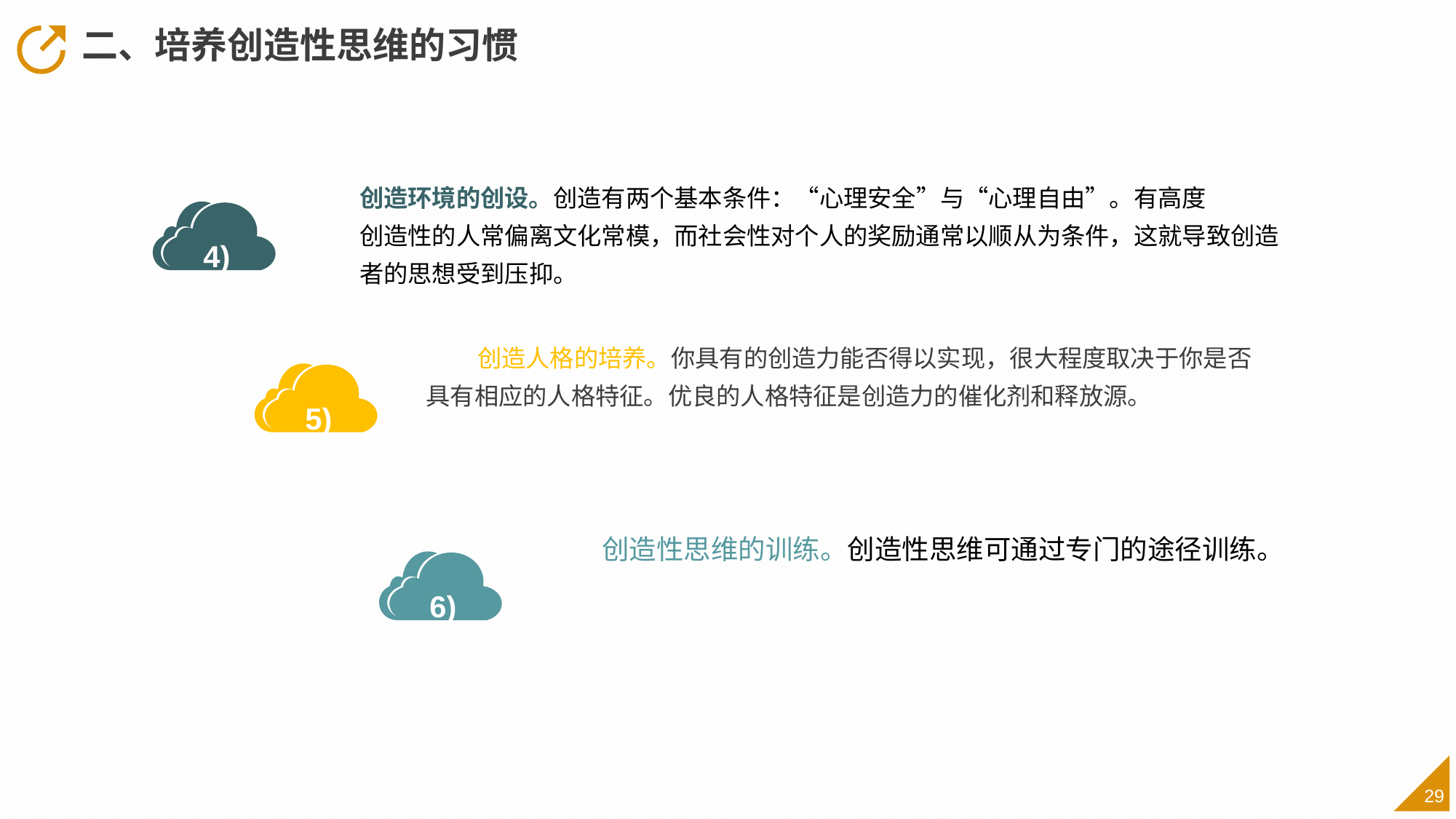

二、培养创造性思维的习惯

创造环境的创设。创造有两个基本条件：“心理安全”与“心理自由”。有高度
创造性的人常偏离文化常模，而社会性对个人的奖励通常以顺从为条件，这就导致创造
者的思想受到压抑。
4)
创造人格的培养。你具有的创造力能否得以实现，很大程度取决于你是否具有相应的人格特征。优良的人格特征是创造力的催化剂和释放源。
5)
创造性思维的训练。创造性思维可通过专门的途径训练。
6)